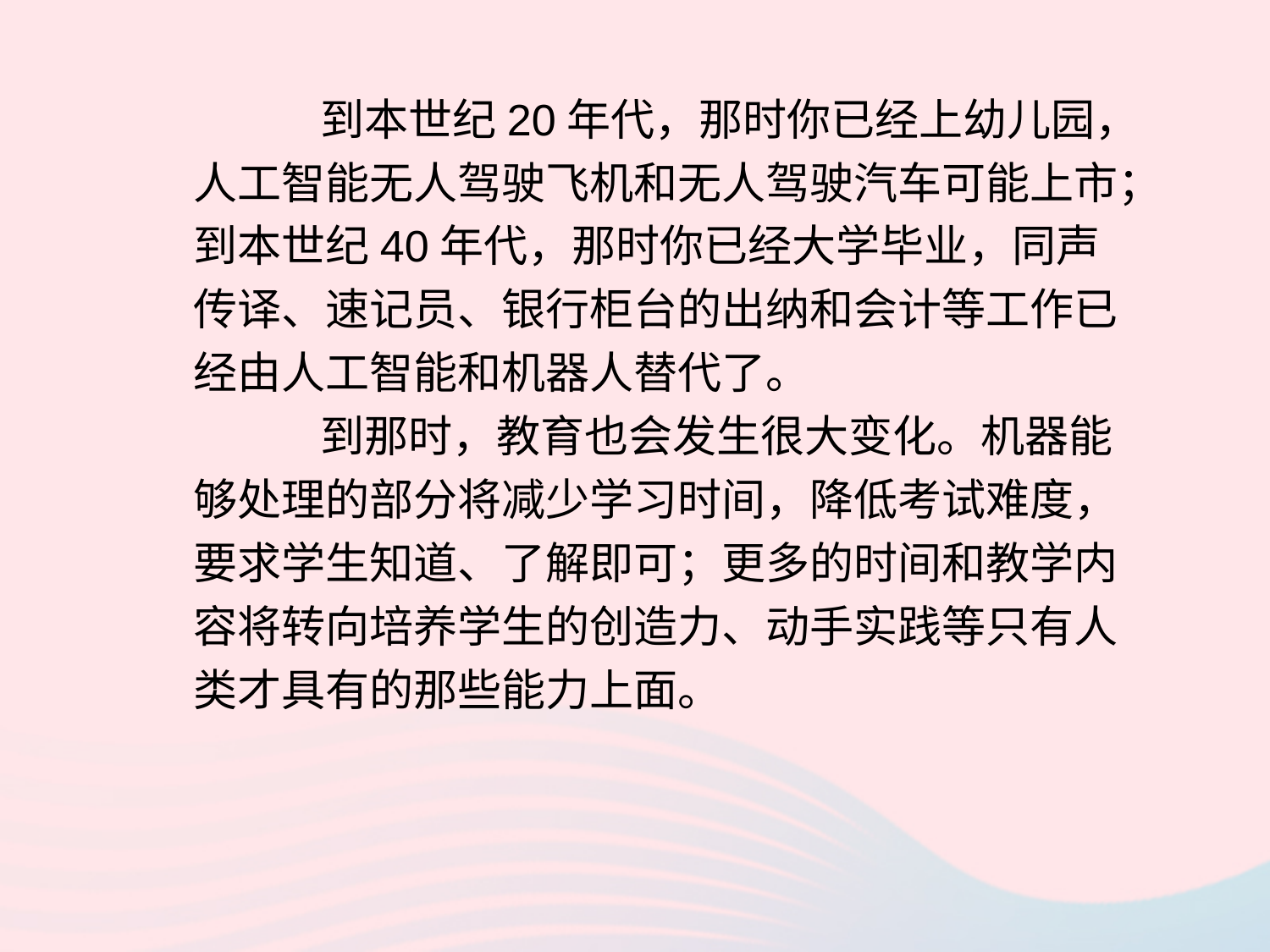

到本世纪20年代，那时你已经上幼儿园，人工智能无人驾驶飞机和无人驾驶汽车可能上市；到本世纪40年代，那时你已经大学毕业，同声传译、速记员、银行柜台的出纳和会计等工作已经由人工智能和机器人替代了。
	到那时，教育也会发生很大变化。机器能够处理的部分将减少学习时间，降低考试难度，要求学生知道、了解即可；更多的时间和教学内容将转向培养学生的创造力、动手实践等只有人类才具有的那些能力上面。